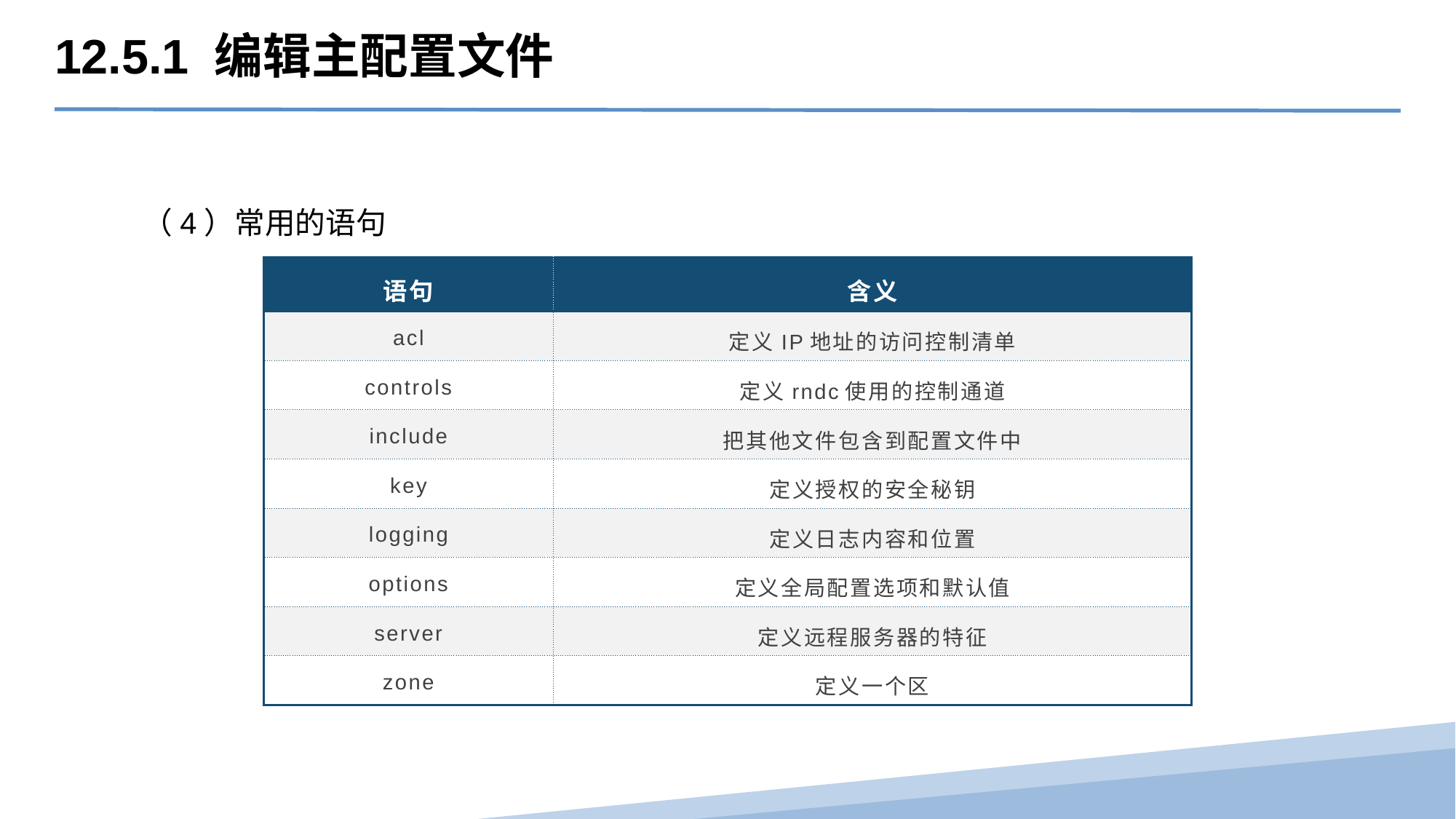

12.5.1 编辑主配置文件
（4）常用的语句
| 语句 | 含义 |
| --- | --- |
| acl | 定义IP地址的访问控制清单 |
| controls | 定义rndc使用的控制通道 |
| include | 把其他文件包含到配置文件中 |
| key | 定义授权的安全秘钥 |
| logging | 定义日志内容和位置 |
| options | 定义全局配置选项和默认值 |
| server | 定义远程服务器的特征 |
| zone | 定义一个区 |